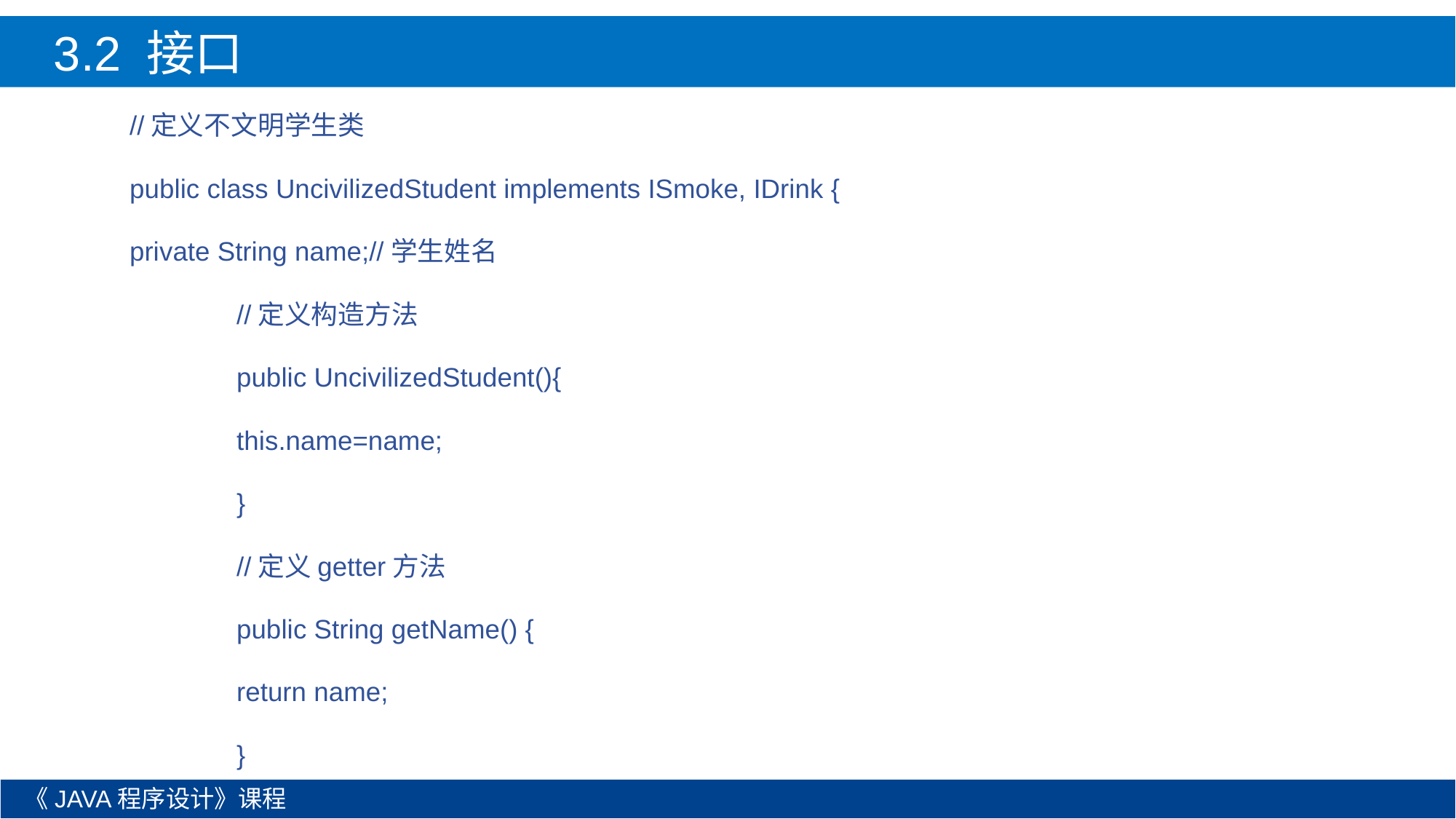

3.2 接口
//定义不文明学生类
public class UncivilizedStudent implements ISmoke, IDrink {
private String name;//学生姓名
	//定义构造方法
	public UncivilizedStudent(){
		this.name=name;
	}
	//定义getter方法
	public String getName() {
		return name;
	}
《JAVA程序设计》课程